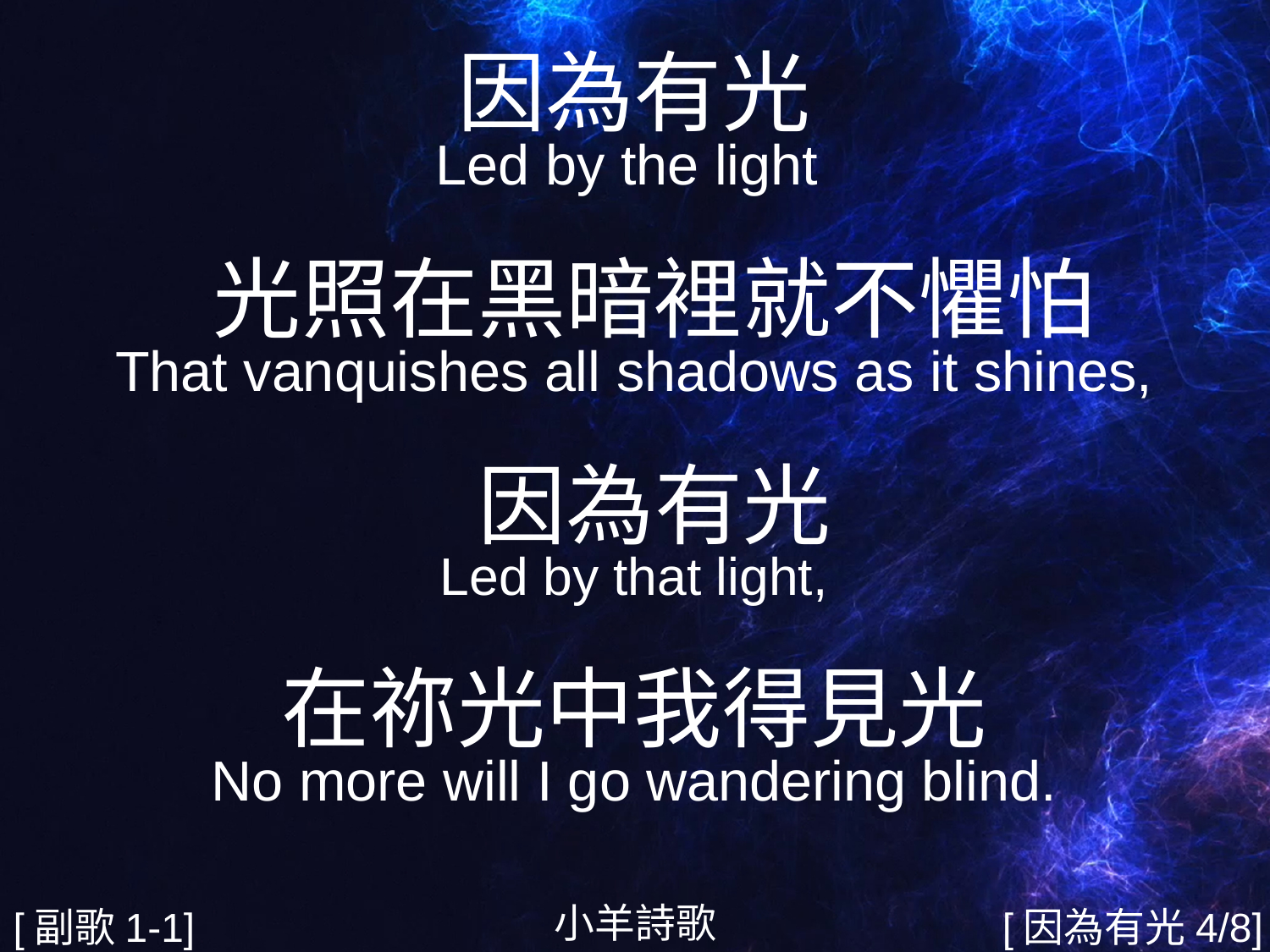

因為有光
Led by the light

 光照在黑暗裡就不懼怕
That vanquishes all shadows as it shines,

 因為有光
Led by that light,

在祢光中我得見光
No more will I go wandering blind.

#

小羊詩歌
[副歌1-1]
[因為有光4/8]